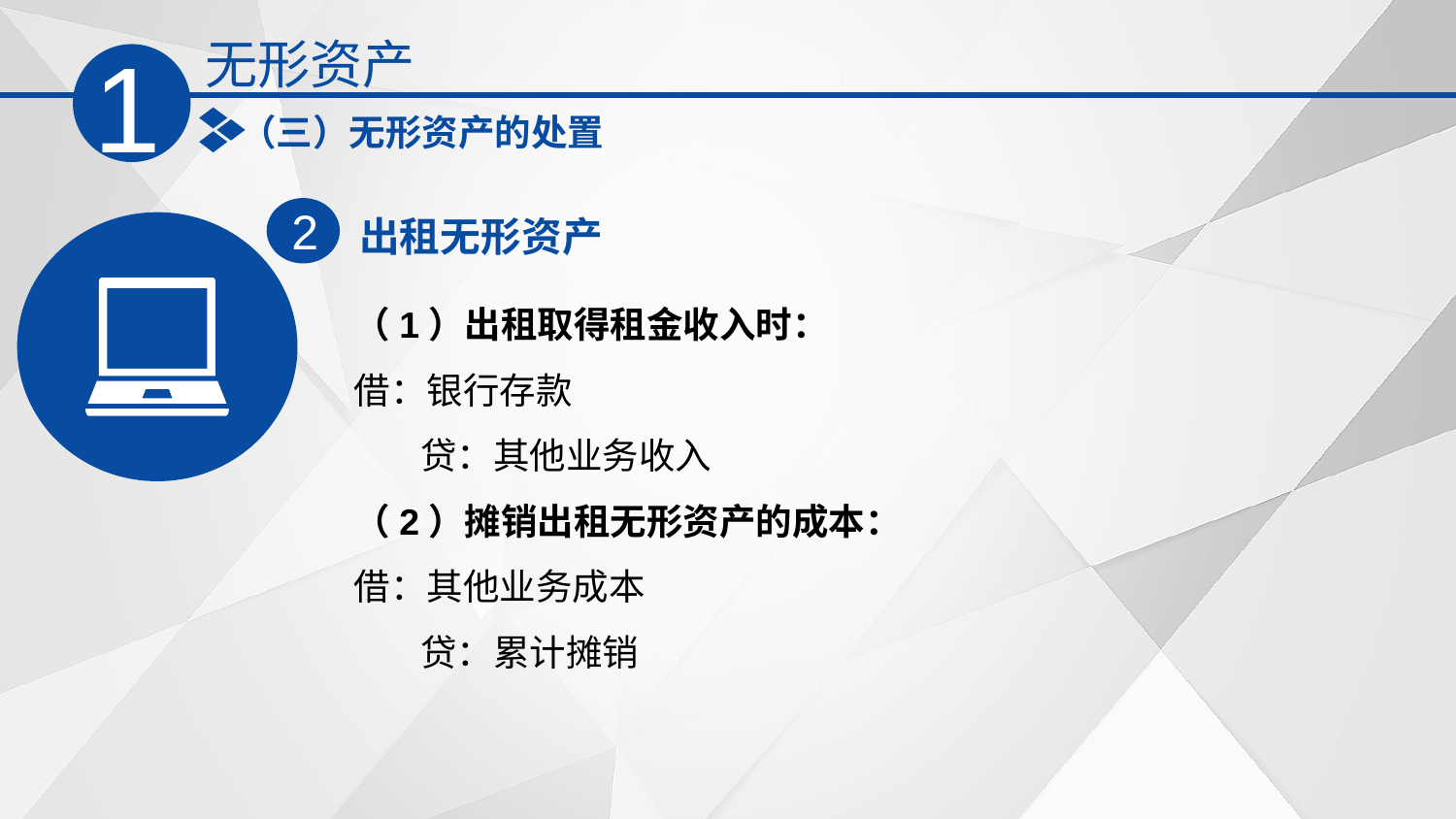

无形资产
1

（三）无形资产的处置

出租无形资产
2

（1）出租取得租金收入时：
借：银行存款
       贷：其他业务收入
（2）摊销出租无形资产的成本：
借：其他业务成本
       贷：累计摊销